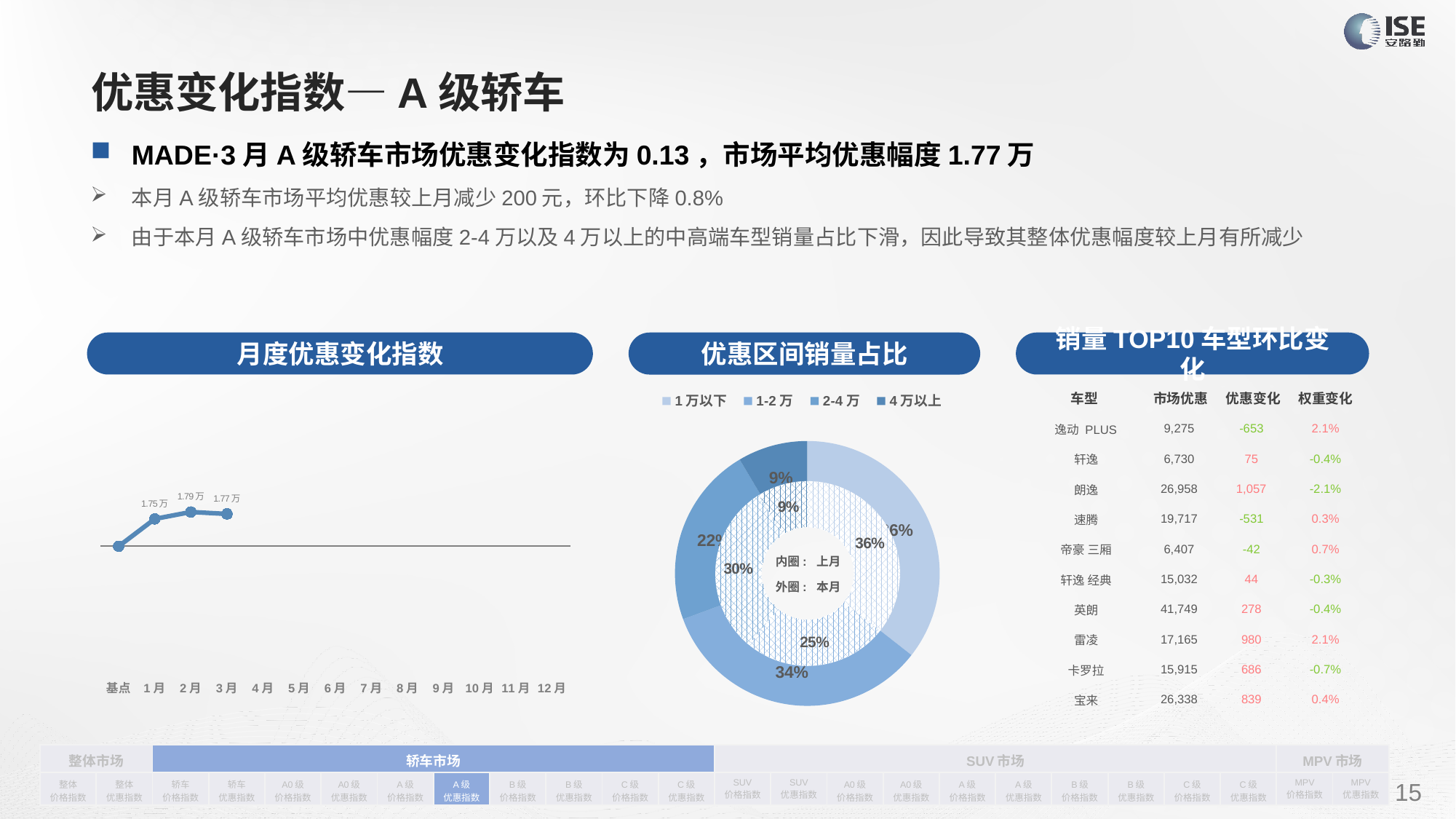

# 优惠变化指数—A级轿车
MADE·3月A级轿车市场优惠变化指数为0.13，市场平均优惠幅度1.77万
本月A级轿车市场平均优惠较上月减少200元，环比下降0.8%
由于本月A级轿车市场中优惠幅度2-4万以及4万以上的中高端车型销量占比下滑，因此导致其整体优惠幅度较上月有所减少
月度优惠变化指数

销量TOP10车型环比变化

优惠区间销量占比

| 车型 | 市场优惠 | 优惠变化 | 权重变化 |
| --- | --- | --- | --- |
| 逸动 PLUS | 9,275 | -653 | 2.1% |
| 轩逸 | 6,730 | 75 | -0.4% |
| 朗逸 | 26,958 | 1,057 | -2.1% |
| 速腾 | 19,717 | -531 | 0.3% |
| 帝豪 三厢 | 6,407 | -42 | 0.7% |
| 轩逸 经典 | 15,032 | 44 | -0.3% |
| 英朗 | 41,749 | 278 | -0.4% |
| 雷凌 | 17,165 | 980 | 2.1% |
| 卡罗拉 | 15,915 | 686 | -0.7% |
| 宝来 | 26,338 | 839 | 0.4% |

### Chart

| Category | 销量 |
|---|---|
| 1万以下 | 106092.0 |
| 1-2万 | 100777.0 |
| 2-4万 | 65842.0 |
| 4万以上 | 25456.0 |

### Chart

| Category | Y2022 |
|---|---|
| 基点 | 0.0 |
| 1月 | 0.11 |
| 2月 | 0.1378441122184666 |
| 3月 | 0.13 |
| 4月 | None |
| 5月 | None |
| 6月 | None |
| 7月 | None |
| 8月 | None |
| 9月 | None |
| 10月 | None |
| 11月 | None |
| 12月 | None |

### Chart

| Category | 销量 |
|---|---|
| 1万以下 | 94343.0 |
| 1-2万 | 66997.0 |
| 2-4万 | 79505.0 |
| 4万以上 | 23444.0 |
内圈:  上月
外圈:  本月
| 整体市场 |  | 轿车市场 |  |  |  |  |  |  |  |  |  | SUV市场 |  |  |  |  |  |  |  |  |  | MPV市场 |  |
| --- | --- | --- | --- | --- | --- | --- | --- | --- | --- | --- | --- | --- | --- | --- | --- | --- | --- | --- | --- | --- | --- | --- | --- |
| 整体 价格指数 | 整体 优惠指数 | 轿车 价格指数 | 轿车 优惠指数 | A0级 价格指数 | A0级 优惠指数 | A级 价格指数 | A级 优惠指数 | B级 价格指数 | B级 优惠指数 | C级 价格指数 | C级 优惠指数 | SUV 价格指数 | SUV 优惠指数 | A0级 价格指数 | A0级 优惠指数 | A级 价格指数 | A级 优惠指数 | B级 价格指数 | B级 优惠指数 | C级 价格指数 | C级 优惠指数 | MPV 价格指数 | MPV 优惠指数 |
请在插入菜单—页眉和页脚中修改此 文本
15